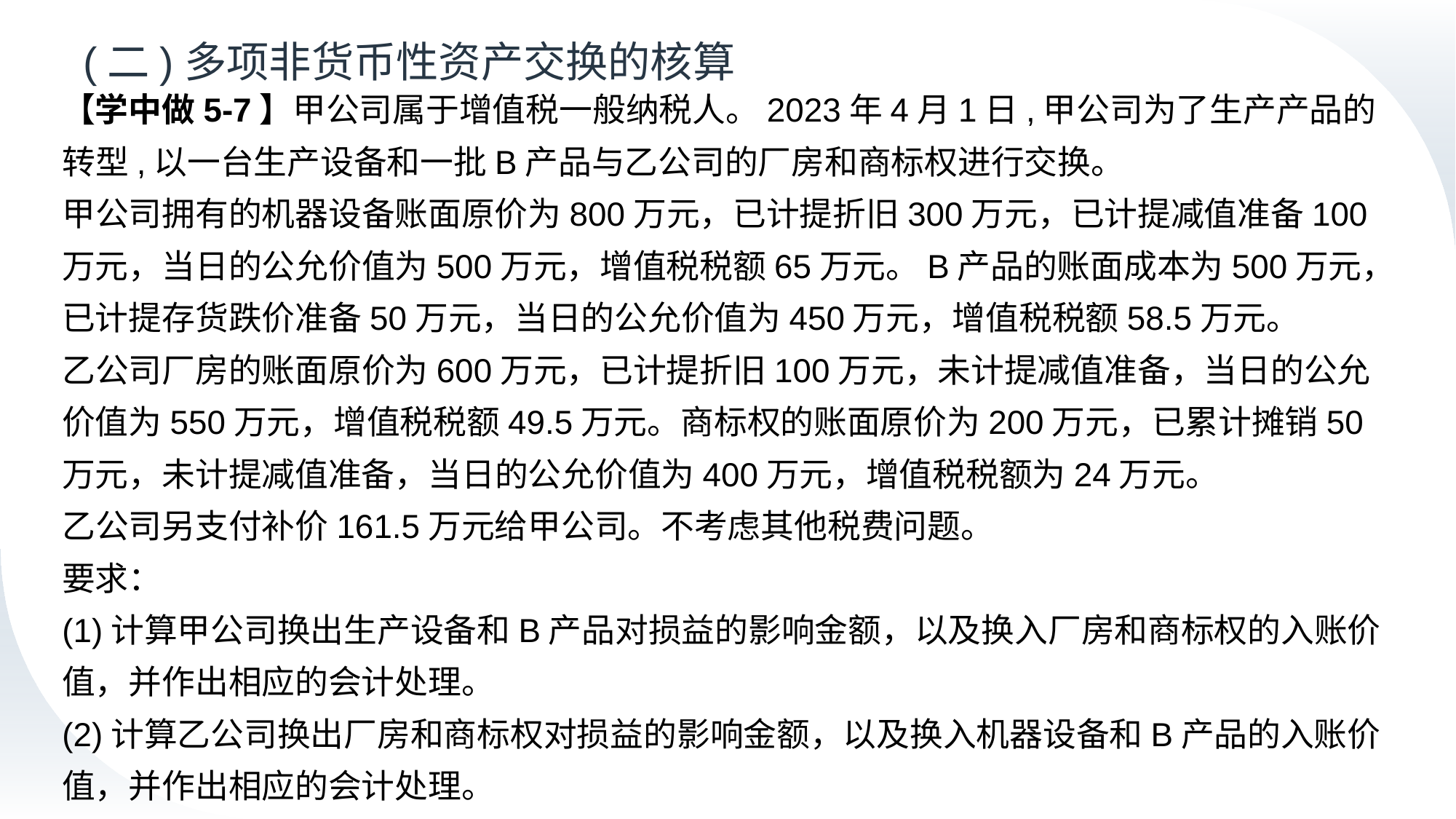

# (二)多项非货币性资产交换的核算
【学中做5-7】甲公司属于增值税一般纳税人。2023年4月1日,甲公司为了生产产品的转型,以一台生产设备和一批B产品与乙公司的厂房和商标权进行交换。
甲公司拥有的机器设备账面原价为800万元，已计提折旧300万元，已计提减值准备100万元，当日的公允价值为500万元，增值税税额65万元。B产品的账面成本为500万元，已计提存货跌价准备50万元，当日的公允价值为450万元，增值税税额58.5万元。
乙公司厂房的账面原价为600万元，已计提折旧100万元，未计提减值准备，当日的公允价值为550万元，增值税税额49.5万元。商标权的账面原价为200万元，已累计摊销50万元，未计提减值准备，当日的公允价值为400万元，增值税税额为24万元。
乙公司另支付补价161.5万元给甲公司。不考虑其他税费问题。
要求：
(1)计算甲公司换出生产设备和B产品对损益的影响金额，以及换入厂房和商标权的入账价值，并作出相应的会计处理。
(2)计算乙公司换出厂房和商标权对损益的影响金额，以及换入机器设备和B产品的入账价值，并作出相应的会计处理。